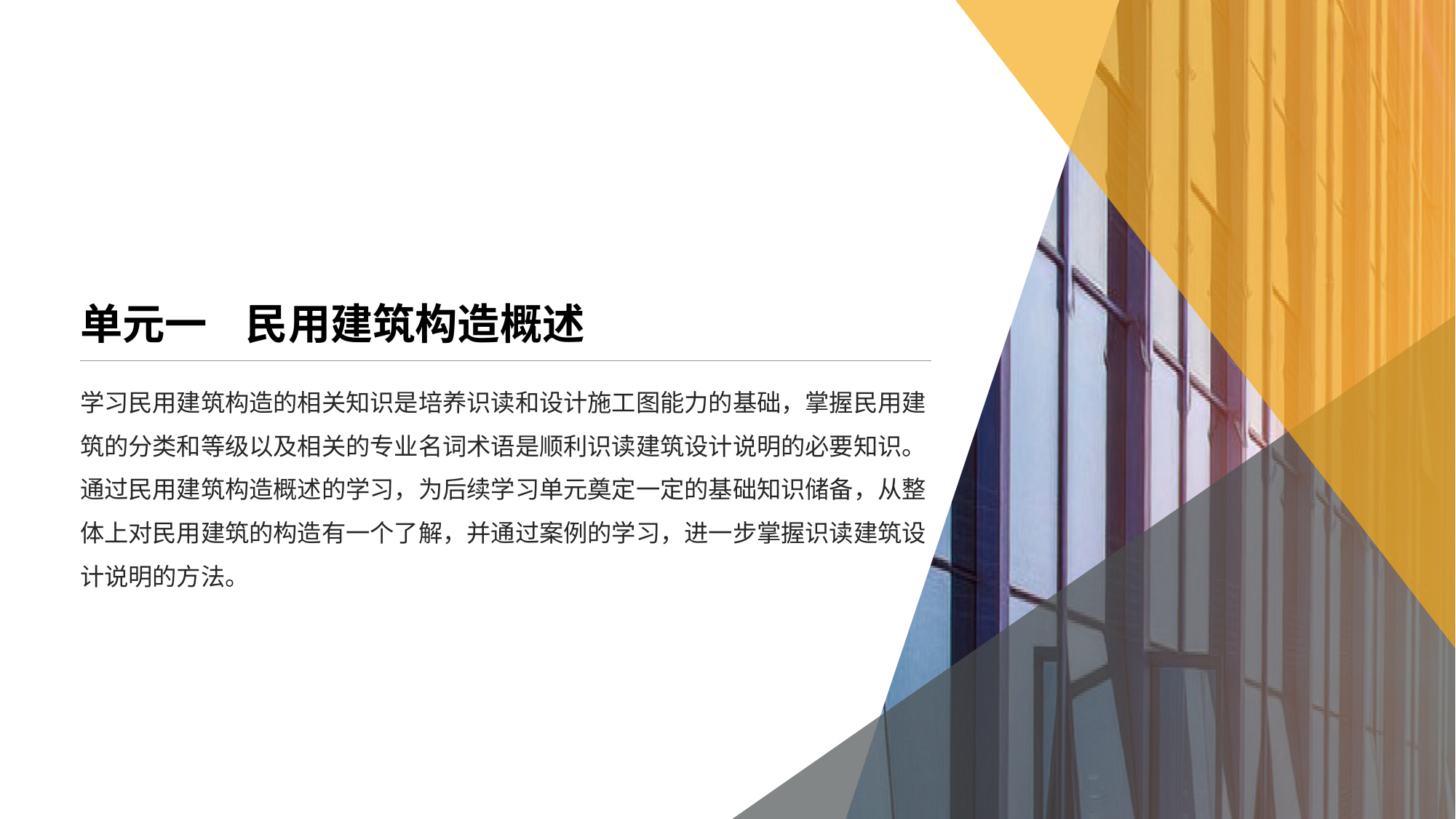

# 单元一    民用建筑构造概述
学习民用建筑构造的相关知识是培养识读和设计施工图能力的基础，掌握民用建筑的分类和等级以及相关的专业名词术语是顺利识读建筑设计说明的必要知识。通过民用建筑构造概述的学习，为后续学习单元奠定一定的基础知识储备，从整体上对民用建筑的构造有一个了解，并通过案例的学习，进一步掌握识读建筑设计说明的方法。